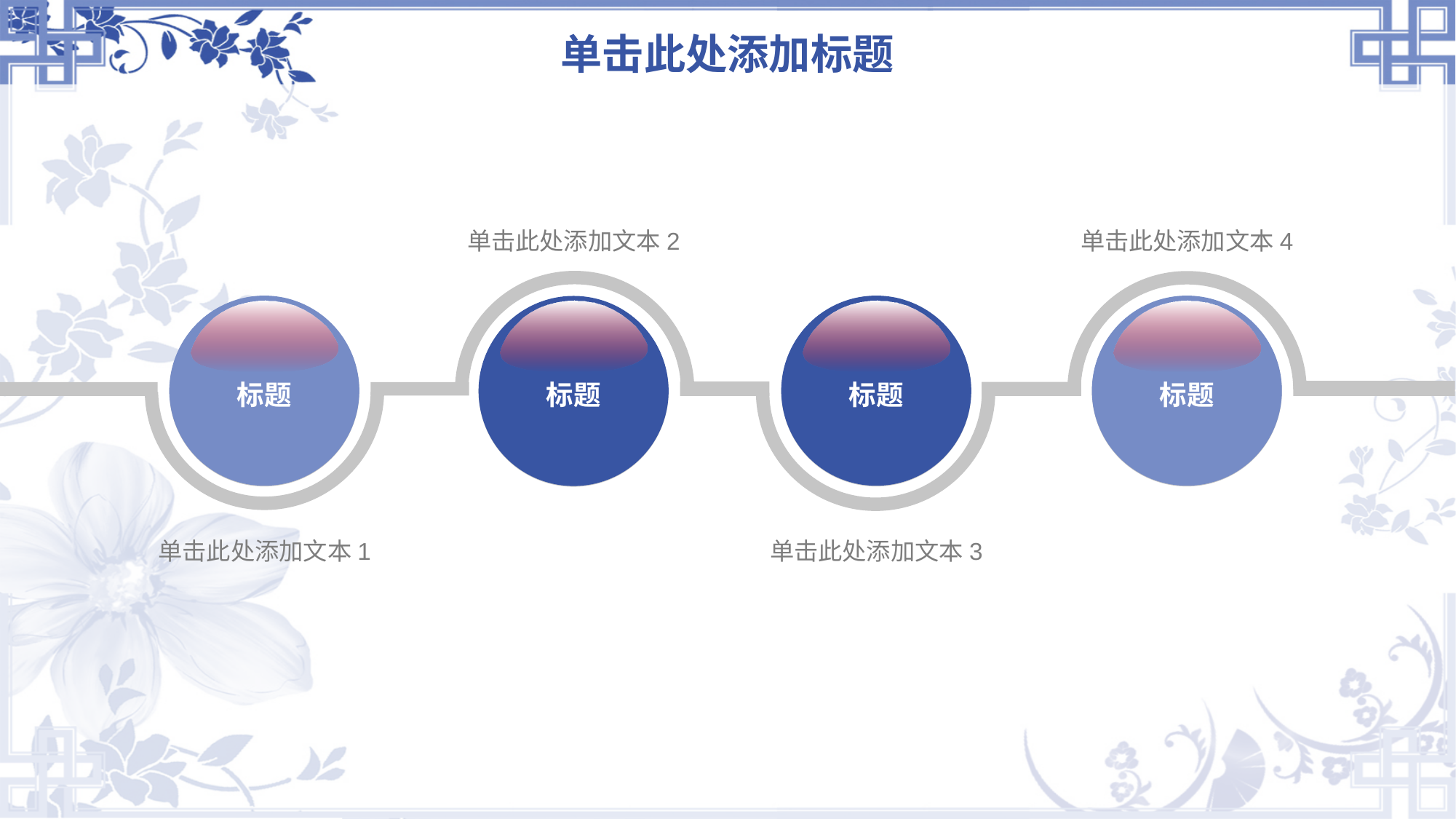

# 单击此处添加标题
单击此处添加文本2
单击此处添加文本4

标题

标题

标题

标题

标题

标题

标题

标题

单击此处添加文本3
单击此处添加文本1